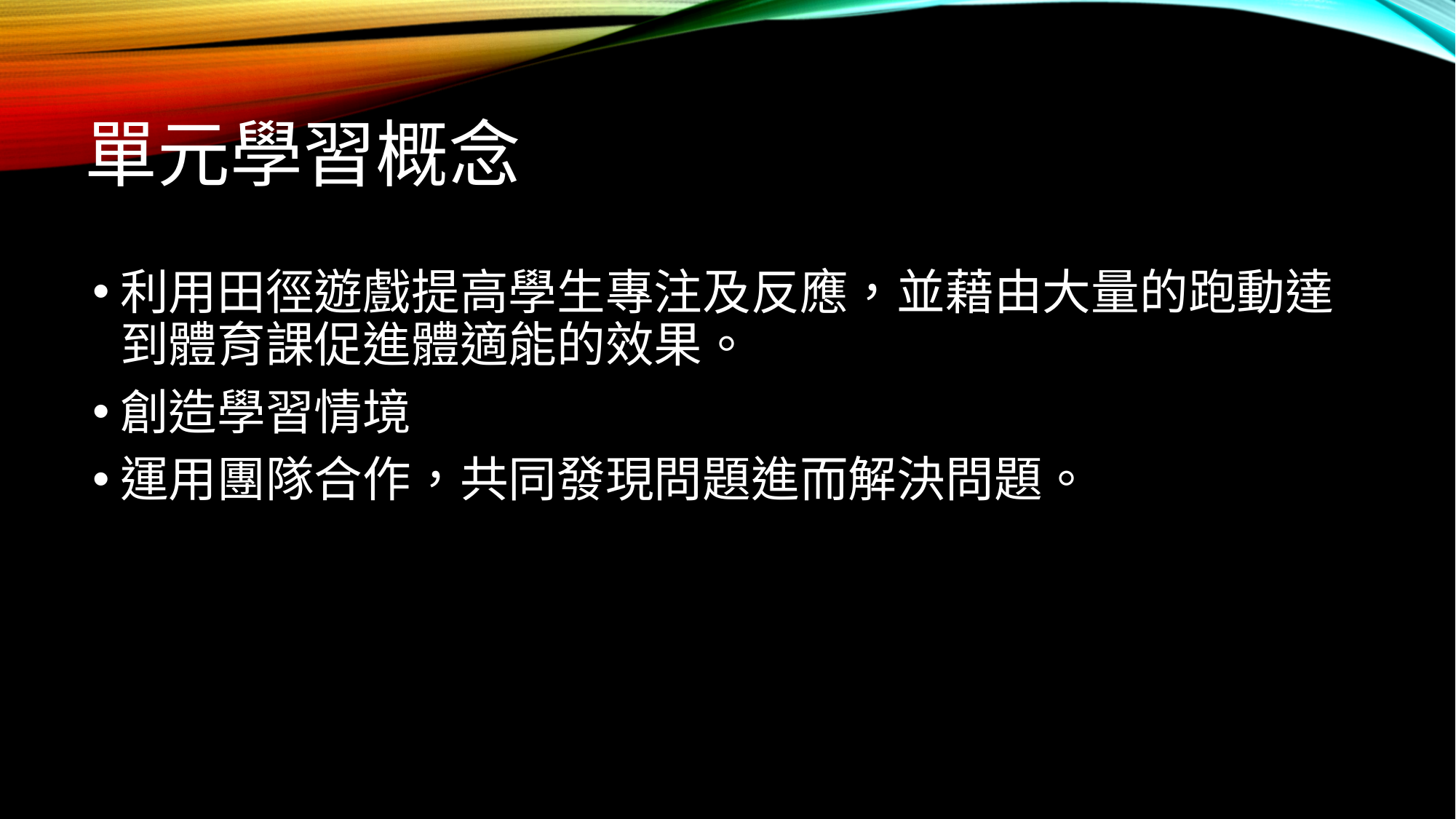

# 單元學習概念
利用田徑遊戲提高學生專注及反應，並藉由大量的跑動達到體育課促進體適能的效果。
創造學習情境
運用團隊合作，共同發現問題進而解決問題。